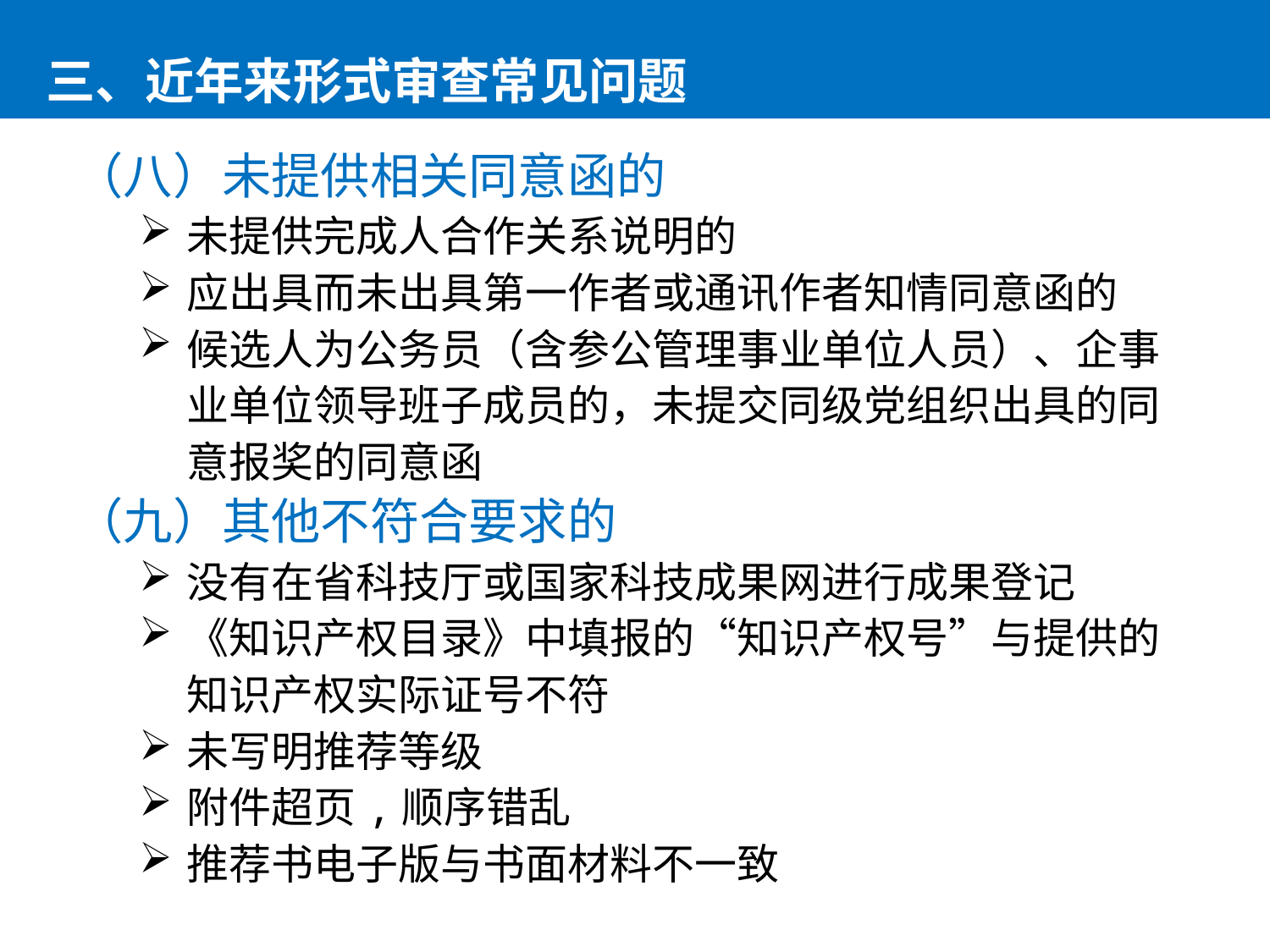

三、近年来形式审查常见问题
（八）未提供相关同意函的
未提供完成人合作关系说明的
应出具而未出具第一作者或通讯作者知情同意函的
候选人为公务员（含参公管理事业单位人员）、企事业单位领导班子成员的，未提交同级党组织出具的同意报奖的同意函
（九）其他不符合要求的
没有在省科技厅或国家科技成果网进行成果登记
《知识产权目录》中填报的“知识产权号”与提供的知识产权实际证号不符
未写明推荐等级
附件超页,顺序错乱
推荐书电子版与书面材料不一致